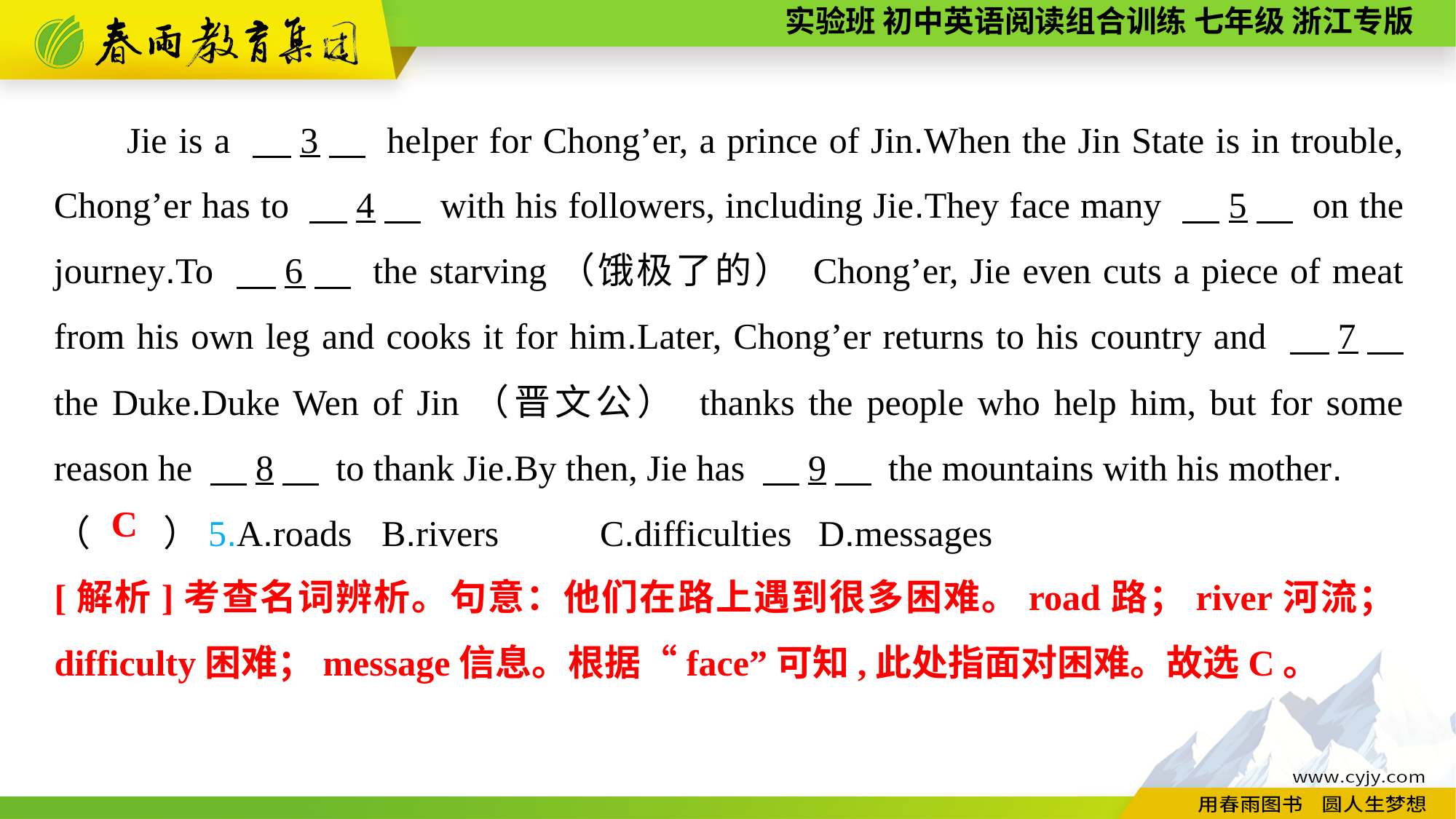

Jie is a 　3　 helper for Chong’er, a prince of Jin.When the Jin State is in trouble, Chong’er has to 　4　 with his followers, including Jie.They face many 　5　 on the journey.To 　6　 the starving（饿极了的） Chong’er, Jie even cuts a piece of meat from his own leg and cooks it for him.Later, Chong’er returns to his country and 　7　 the Duke.Duke Wen of Jin（晋文公） thanks the people who help him, but for some reason he 　8　 to thank Jie.By then, Jie has 　9　 the mountains with his mother.
（　　）5.A.roads	B.rivers	C.difficulties	D.messages
C
[解析]考查名词辨析。句意：他们在路上遇到很多困难。road路；river河流；difficulty困难；message信息。根据“face”可知,此处指面对困难。故选C。